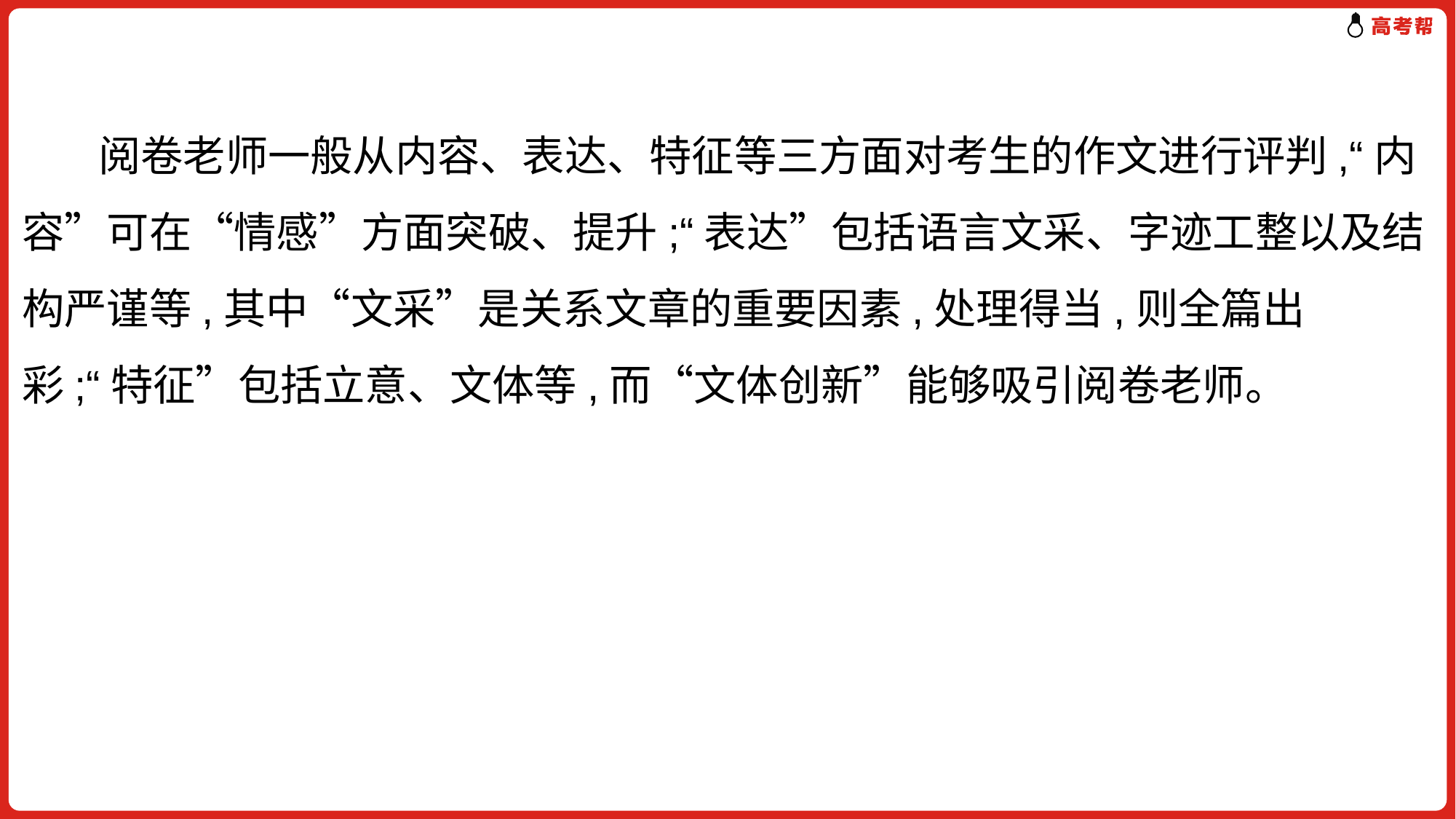

阅卷老师一般从内容、表达、特征等三方面对考生的作文进行评判,“内容”可在“情感”方面突破、提升;“表达”包括语言文采、字迹工整以及结构严谨等,其中“文采”是关系文章的重要因素,处理得当,则全篇出彩;“特征”包括立意、文体等,而“文体创新”能够吸引阅卷老师。